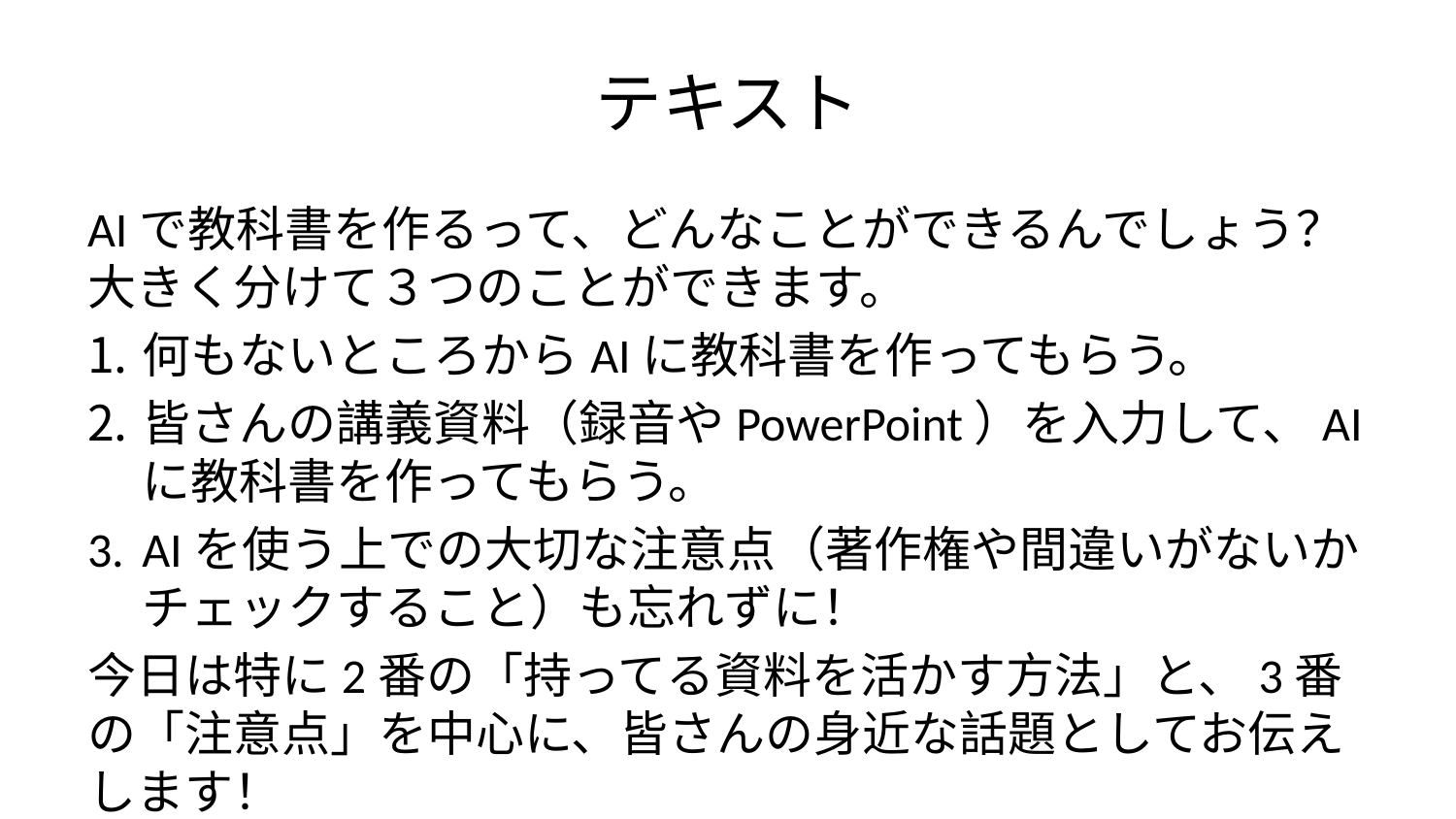

# テキスト
AIで教科書を作るって、どんなことができるんでしょう？大きく分けて３つのことができます。
何もないところからAIに教科書を作ってもらう。
皆さんの講義資料（録音やPowerPoint）を入力して、AIに教科書を作ってもらう。
AIを使う上での大切な注意点（著作権や間違いがないかチェックすること）も忘れずに！
今日は特に2番の「持ってる資料を活かす方法」と、3番の「注意点」を中心に、皆さんの身近な話題としてお伝えします！